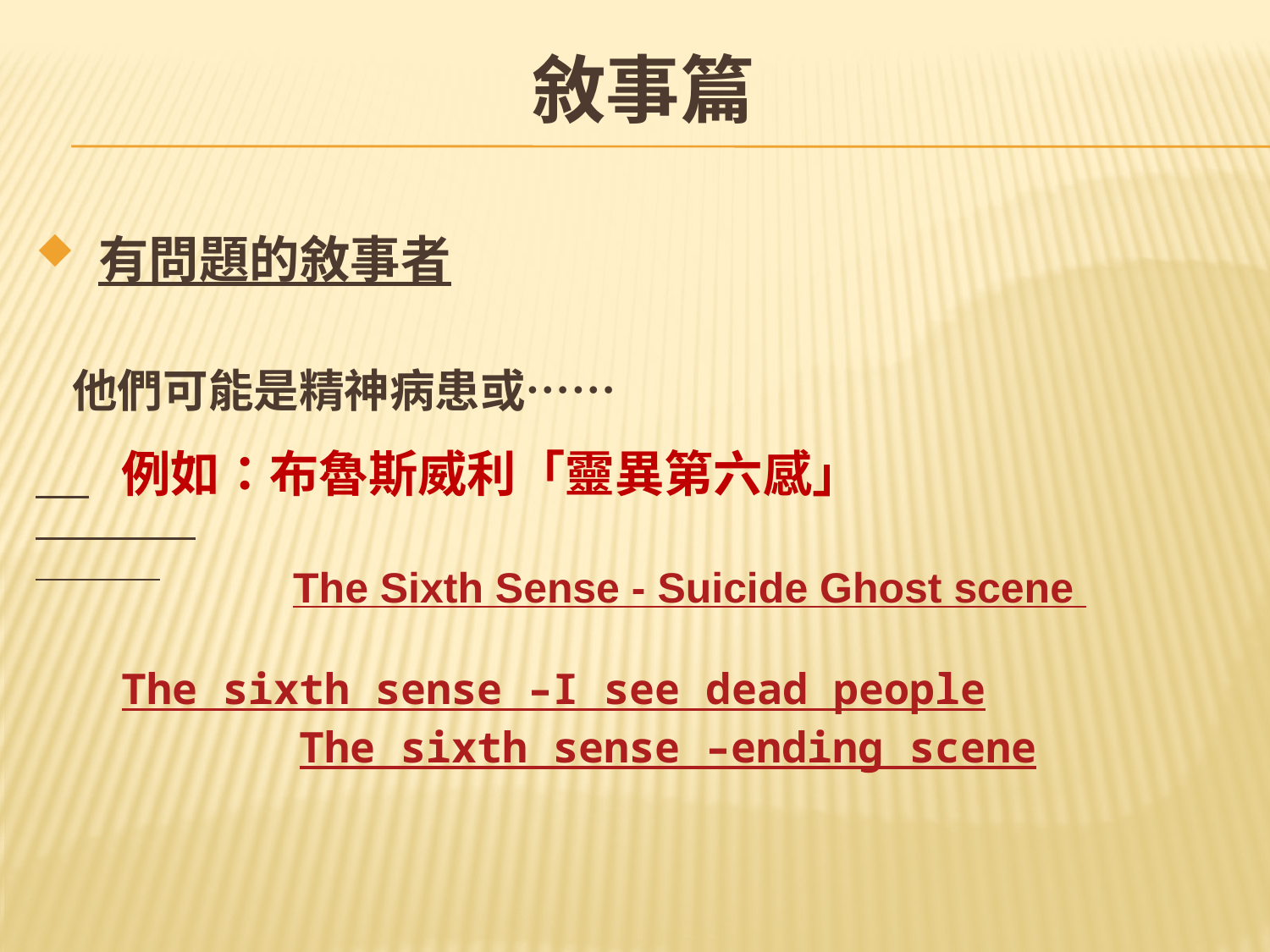

敘事篇
 有問題的敘事者

   他們可能是精神病患或……

例如：布魯斯威利「靈異第六感」

         The Sixth Sense - Suicide Ghost scene
       The sixth sense –I see dead people
       The sixth sense –ending scene